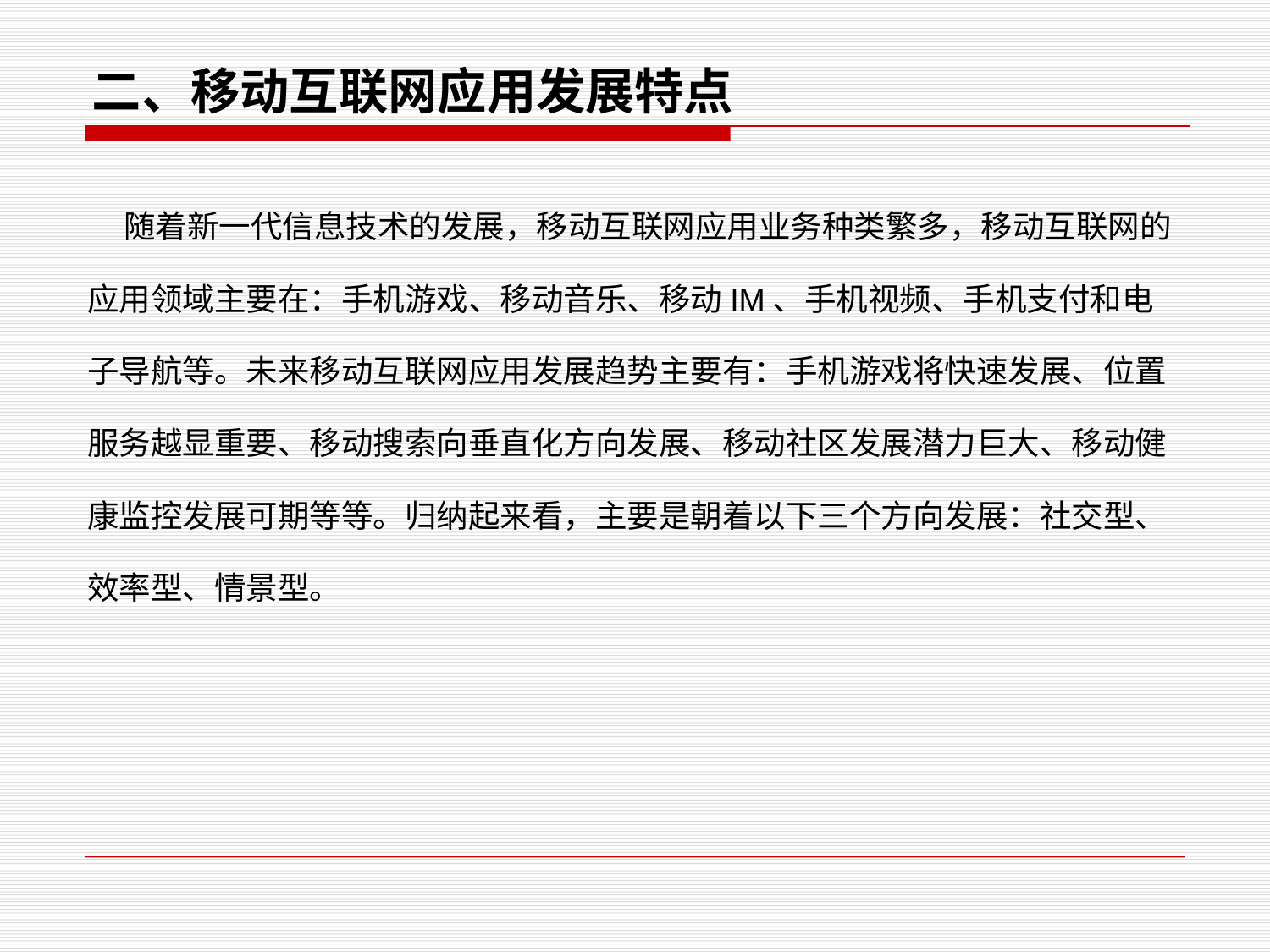

二、移动互联网应用发展特点
    随着新一代信息技术的发展，移动互联网应用业务种类繁多，移动互联网的应用领域主要在：手机游戏、移动音乐、移动IM、手机视频、手机支付和电子导航等。未来移动互联网应用发展趋势主要有：手机游戏将快速发展、位置服务越显重要、移动搜索向垂直化方向发展、移动社区发展潜力巨大、移动健康监控发展可期等等。归纳起来看，主要是朝着以下三个方向发展：社交型、效率型、情景型。
47